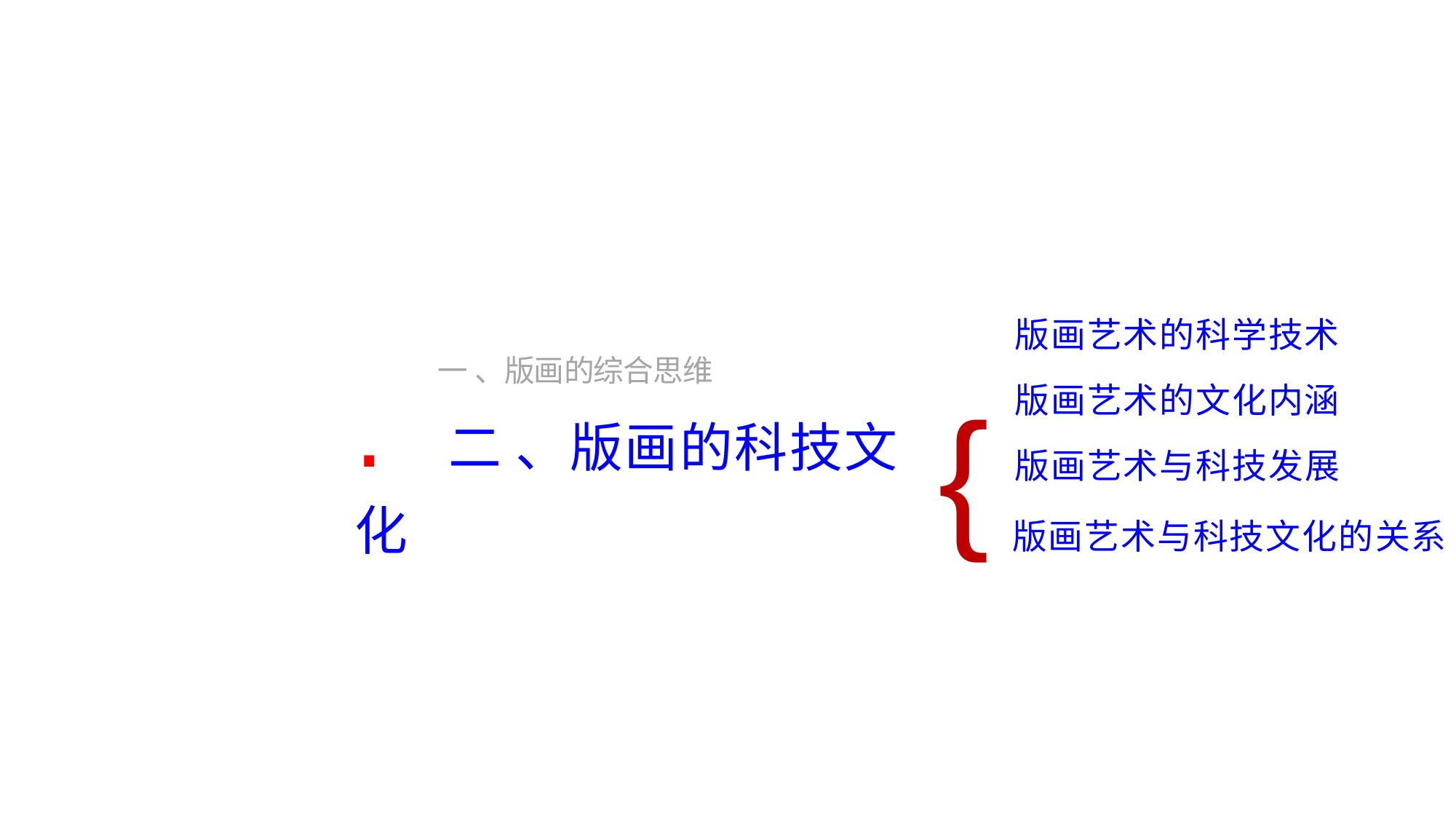

版画艺术的科学技术
版画艺术的文化内涵
版画艺术与科技发展

版画艺术与科技文化的关系

{

一 、版画的综合思维
. 二 、版画的科技文化